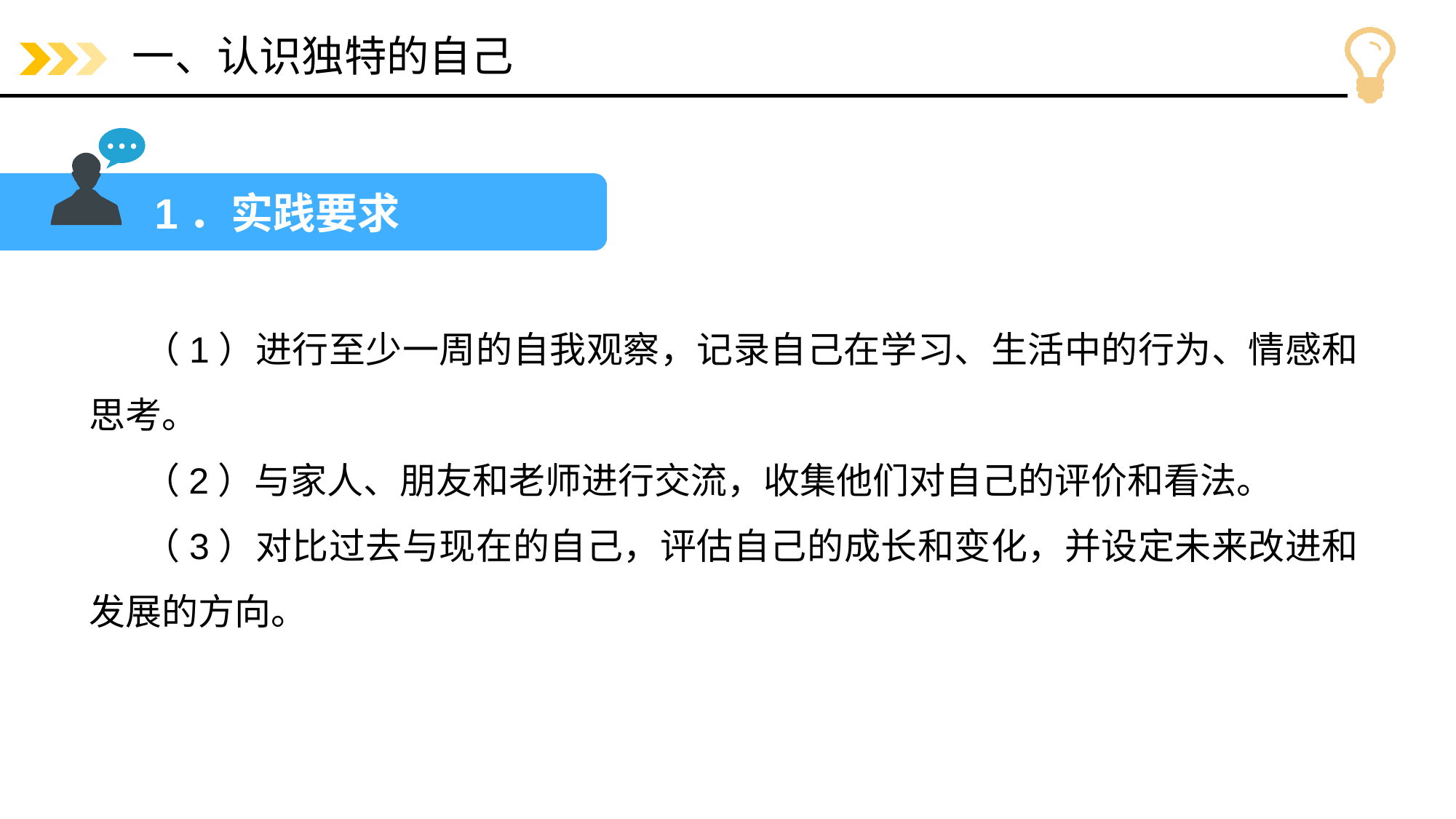

45
# 一、认识独特的自己

1．实践要求
（1）进行至少一周的自我观察，记录自己在学习、生活中的行为、情感和思考。
（2）与家人、朋友和老师进行交流，收集他们对自己的评价和看法。
（3）对比过去与现在的自己，评估自己的成长和变化，并设定未来改进和发展的方向。